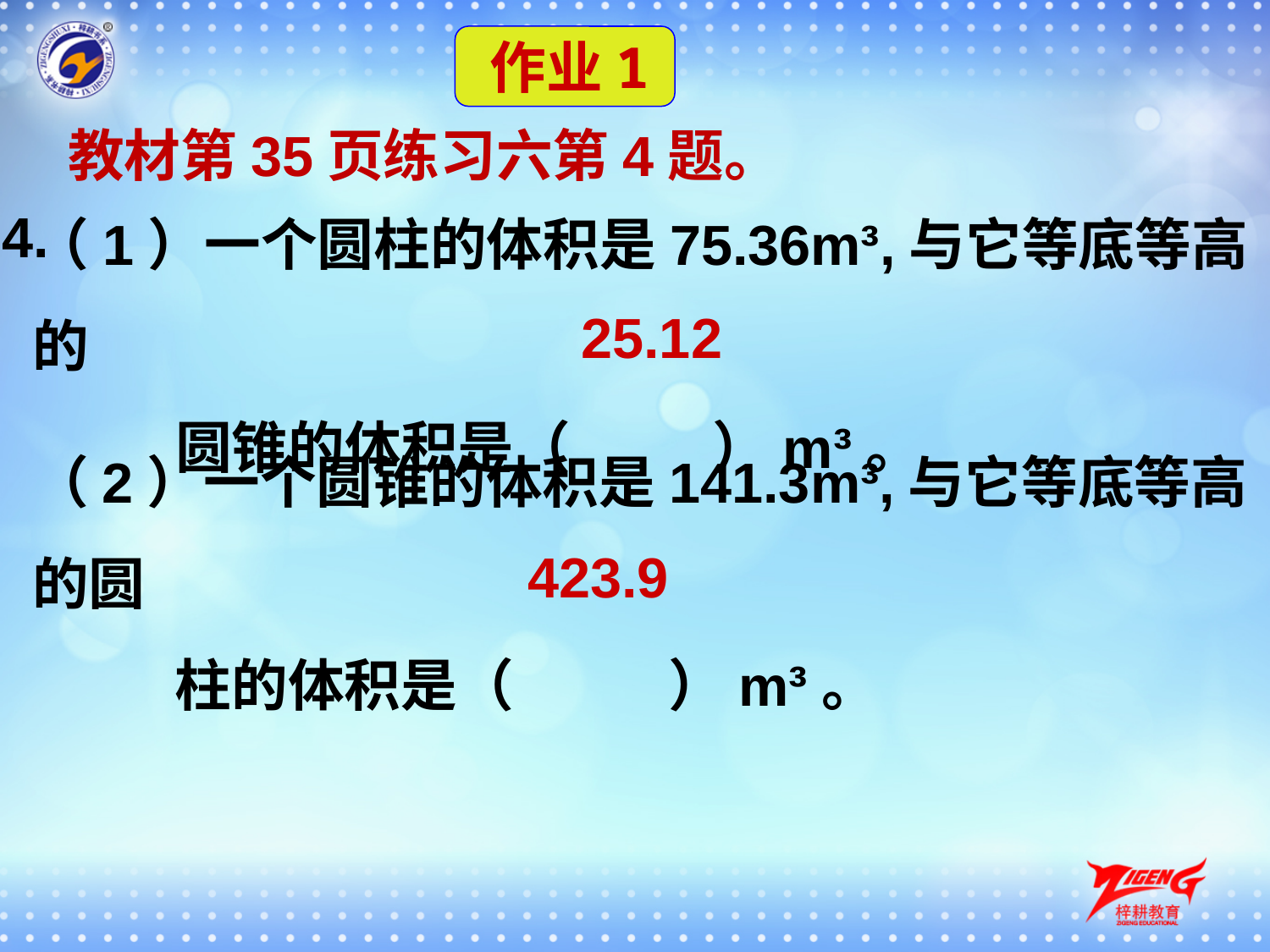

作业1
    教材第35页练习六第4题。
4.
（1）一个圆柱的体积是75.36m³,与它等底等高的
          圆锥的体积是（           ）m³。
25.12
（2）一个圆锥的体积是141.3m³,与它等底等高的圆
          柱的体积是（            ）m³。
423.9